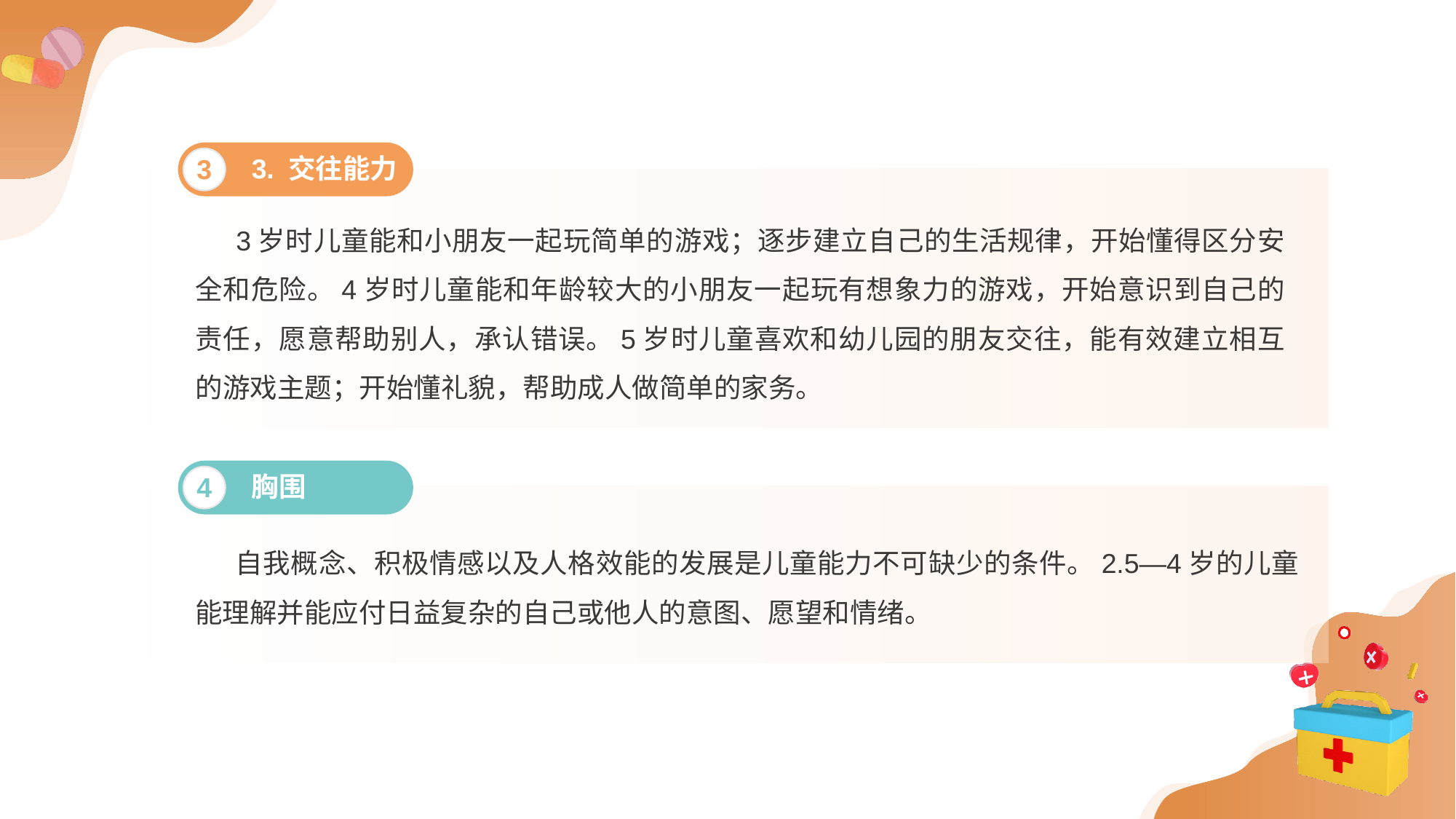

3. 交往能力

3

     3岁时儿童能和小朋友一起玩简单的游戏；逐步建立自己的生活规律，开始懂得区分安全和危险。4岁时儿童能和年龄较大的小朋友一起玩有想象力的游戏，开始意识到自己的责任，愿意帮助别人，承认错误。5岁时儿童喜欢和幼儿园的朋友交往，能有效建立相互的游戏主题；开始懂礼貌，帮助成人做简单的家务。

胸围

4

     自我概念、积极情感以及人格效能的发展是儿童能力不可缺少的条件。2.5—4岁的儿童能理解并能应付日益复杂的自己或他人的意图、愿望和情绪。